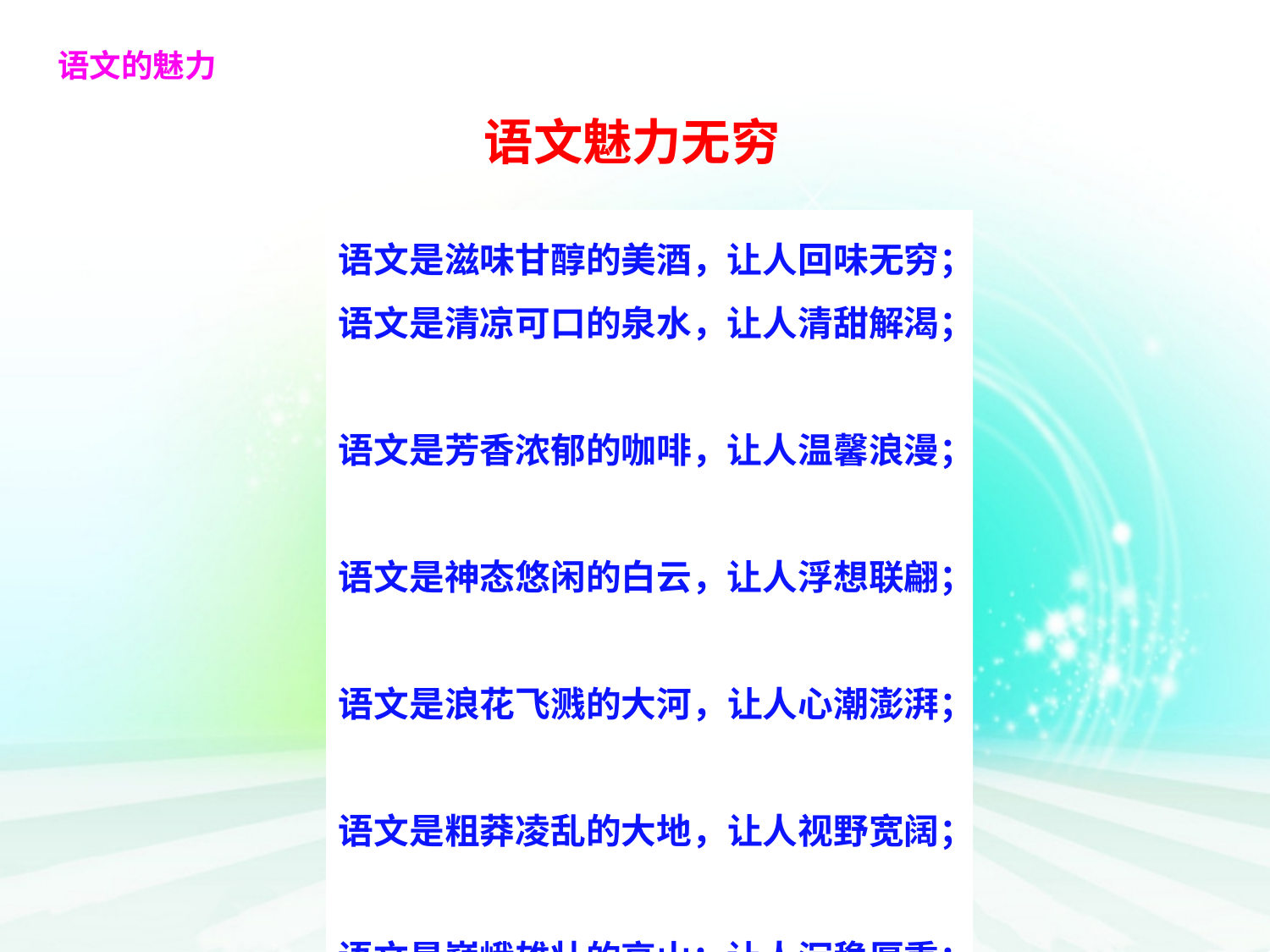

语文的魅力
语文魅力无穷
语文是滋味甘醇的美酒，让人回味无穷；
语文是清凉可口的泉水，让人清甜解渴；
语文是芳香浓郁的咖啡，让人温馨浪漫；
语文是神态悠闲的白云，让人浮想联翩；
语文是浪花飞溅的大河，让人心潮澎湃；
语文是粗莽凌乱的大地，让人视野宽阔；
语文是巍峨雄壮的高山；让人沉稳厚重；
语文是广阔无垠的大地，让人驰骋飞奔；
语文是轻柔淡雅的月光，让人纯洁无暇；
语文是高大挺拔的大树，让人坚韧不拔。